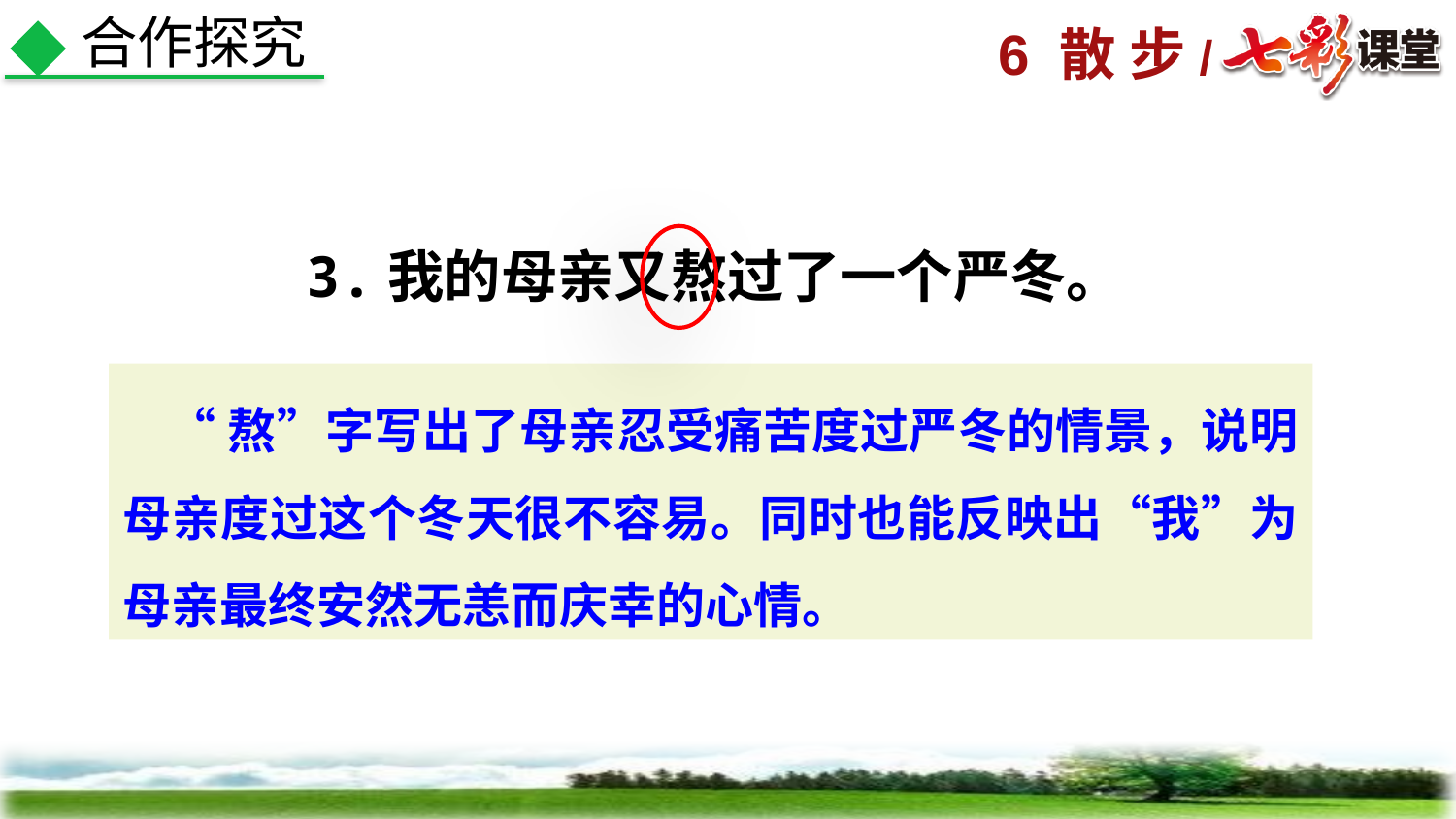

合作探究

3.我的母亲又熬过了一个严冬。
    “熬”字写出了母亲忍受痛苦度过严冬的情景，说明母亲度过这个冬天很不容易。同时也能反映出“我”为母亲最终安然无恙而庆幸的心情。